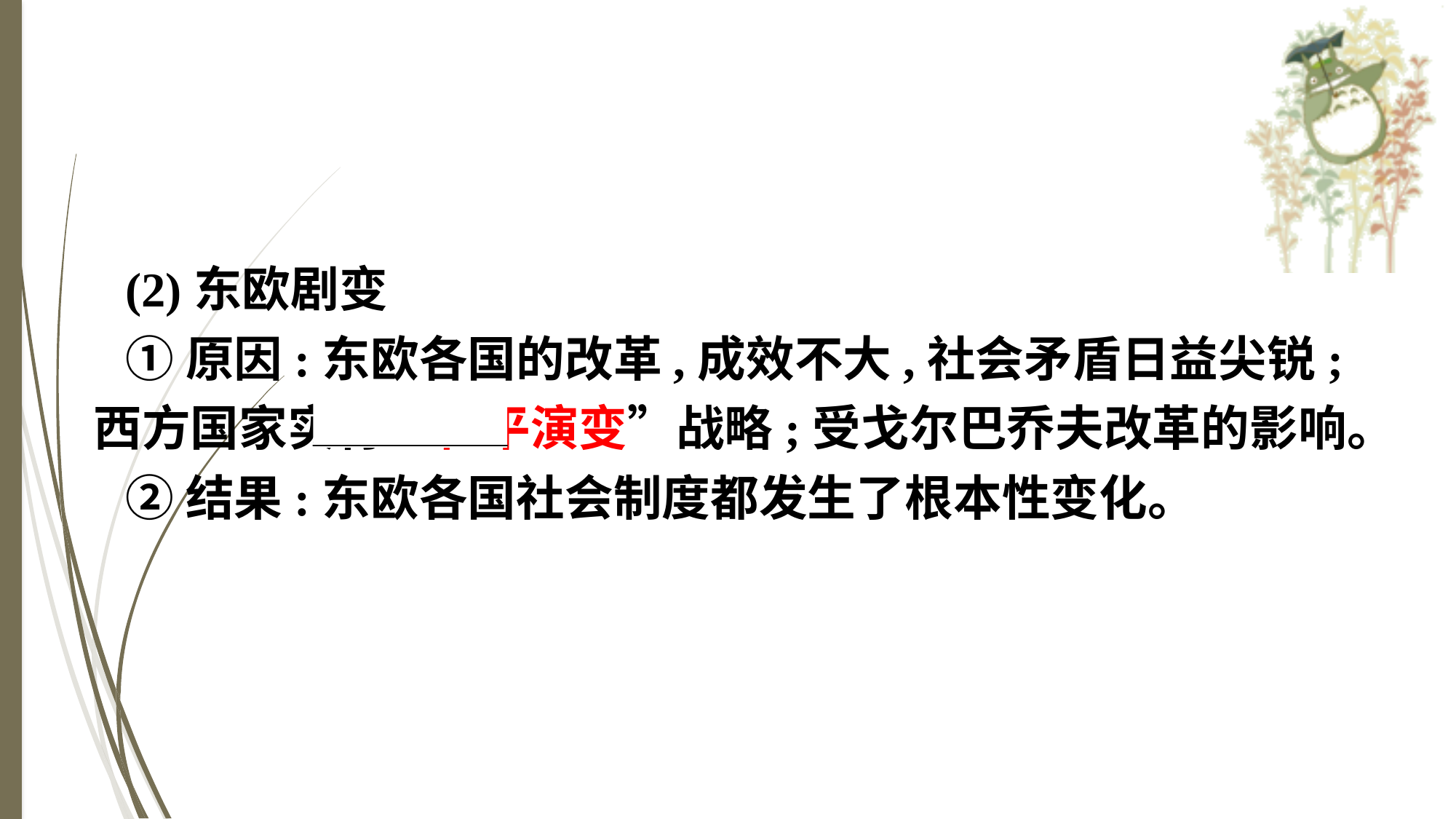

(2)东欧剧变
①原因:东欧各国的改革,成效不大,社会矛盾日益尖锐;西方国家实行“和平演变”战略;受戈尔巴乔夫改革的影响。
②结果:东欧各国社会制度都发生了根本性变化。